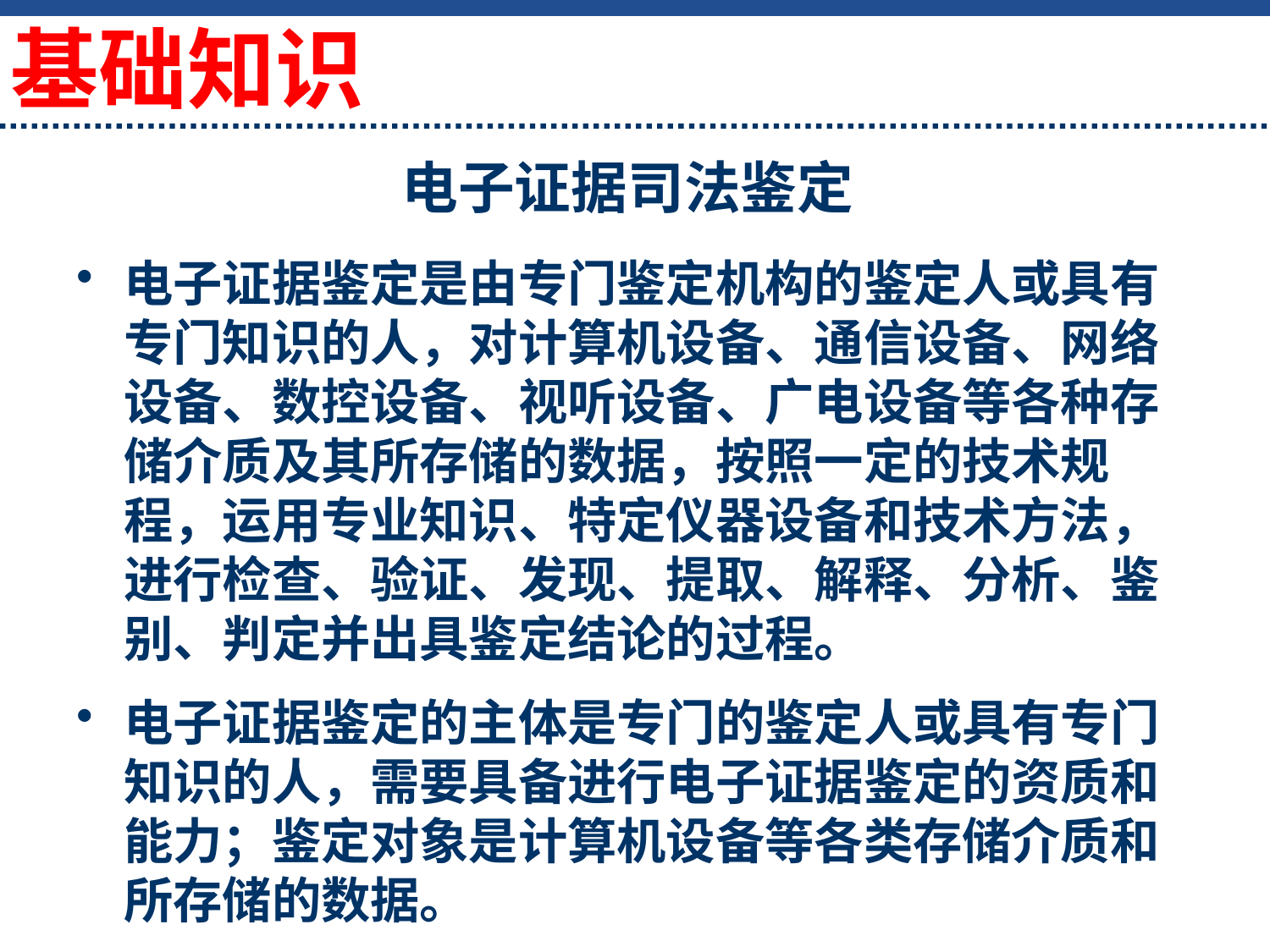

基础知识
# 电子证据司法鉴定
电子证据鉴定是由专门鉴定机构的鉴定人或具有专门知识的人，对计算机设备、通信设备、网络设备、数控设备、视听设备、广电设备等各种存储介质及其所存储的数据，按照一定的技术规程，运用专业知识、特定仪器设备和技术方法，进行检查、验证、发现、提取、解释、分析、鉴别、判定并出具鉴定结论的过程。
电子证据鉴定的主体是专门的鉴定人或具有专门知识的人，需要具备进行电子证据鉴定的资质和能力；鉴定对象是计算机设备等各类存储介质和所存储的数据。